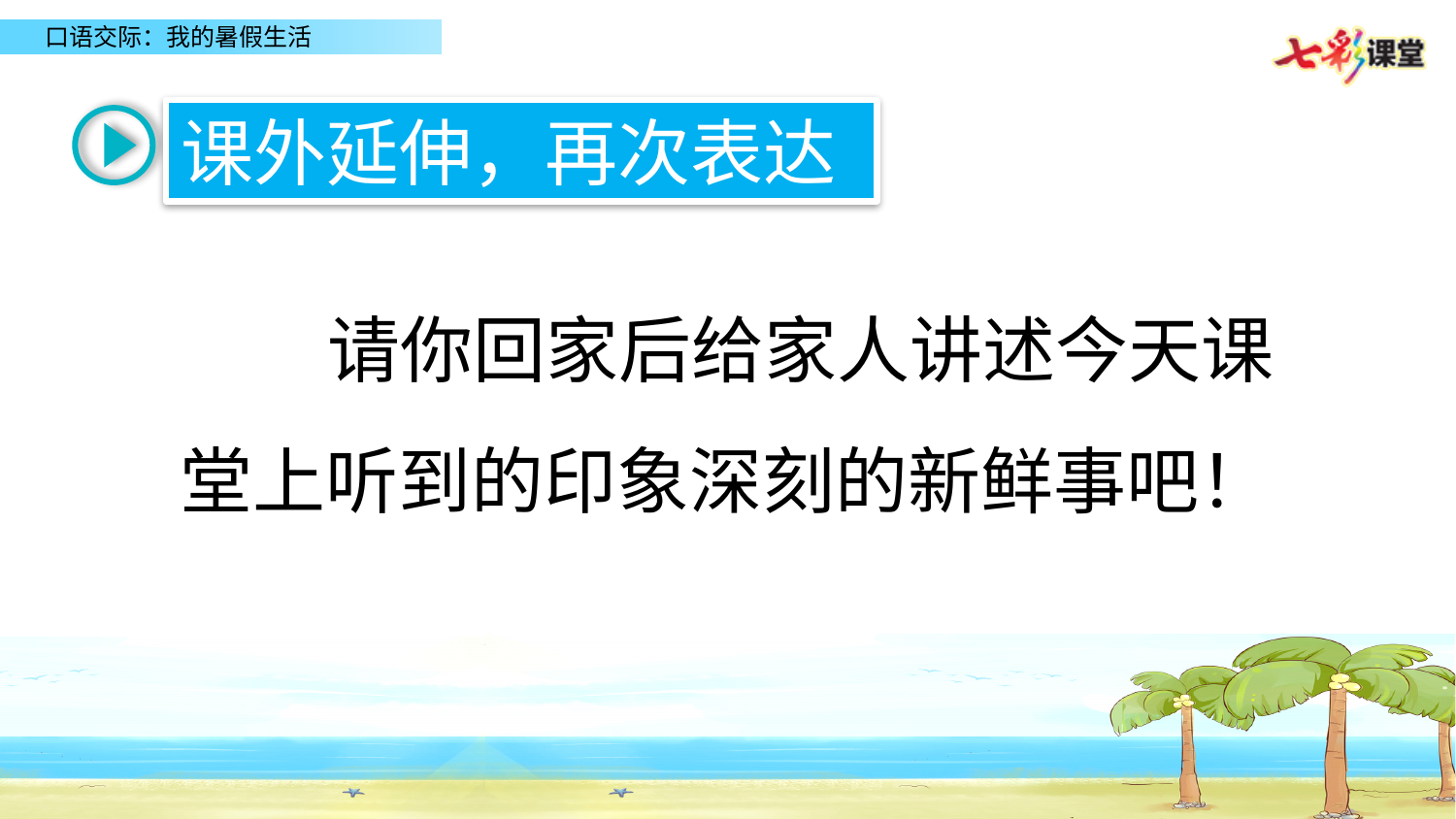

课外延伸，再次表达

        请你回家后给家人讲述今天课堂上听到的印象深刻的新鲜事吧！